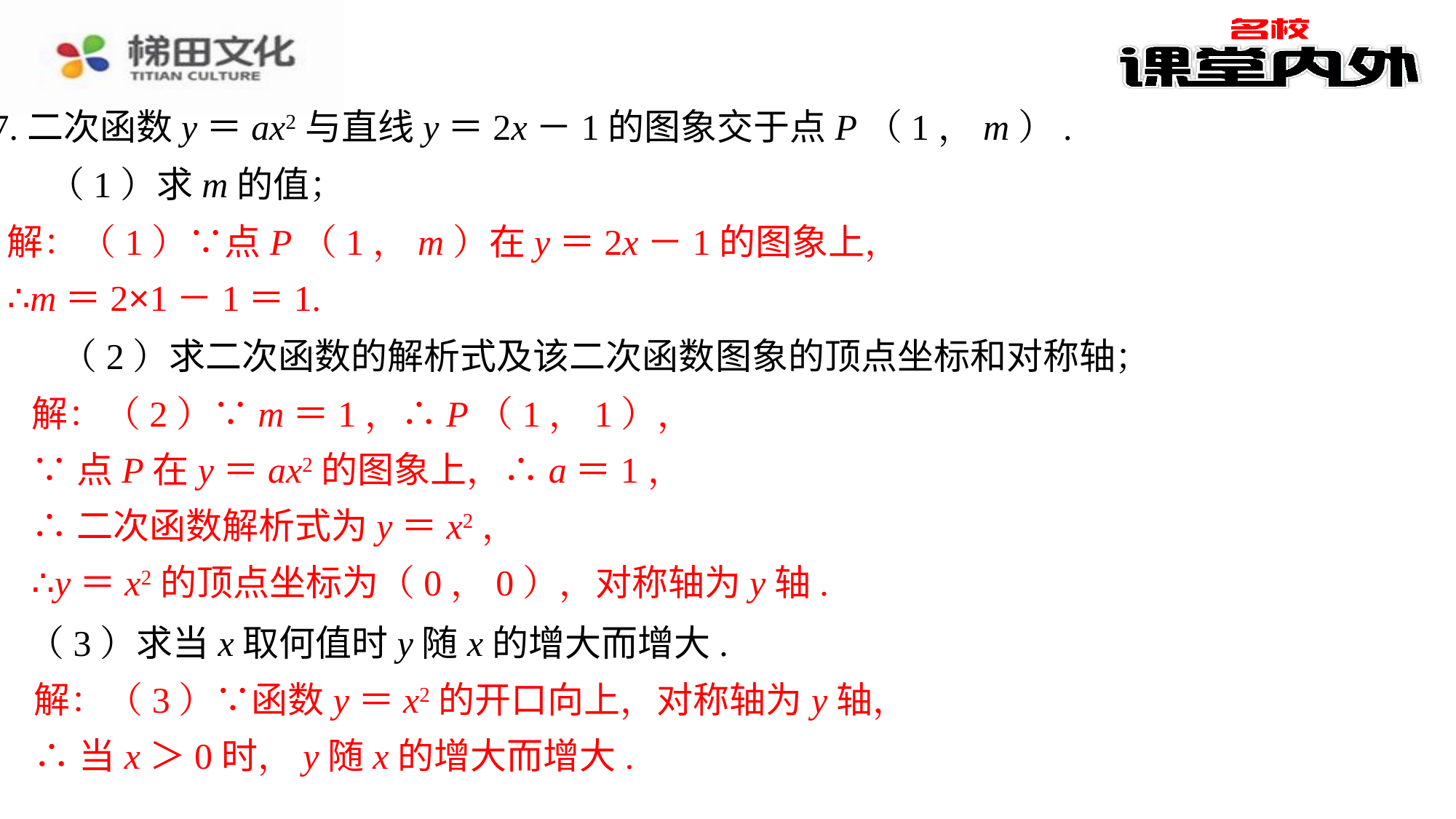

7.二次函数y＝ax2与直线y＝2x－1的图象交于点P（1，m）.
（1）求m的值；
解：（1）∵点P（1，m）在y＝2x－1的图象上，
∴m＝2×1－1＝1.
（2）求二次函数的解析式及该二次函数图象的顶点坐标和对称轴；
解：（2）∵m＝1，∴P（1，1），
∵点P在y＝ax2的图象上，∴a＝1，
∴二次函数解析式为y＝x2，
∴y＝x2的顶点坐标为（0，0），对称轴为y轴.
（3）求当x取何值时y随x的增大而增大.
解：（3）∵函数y＝x2的开口向上，对称轴为y轴，
∴当x＞0时，y随x的增大而增大.